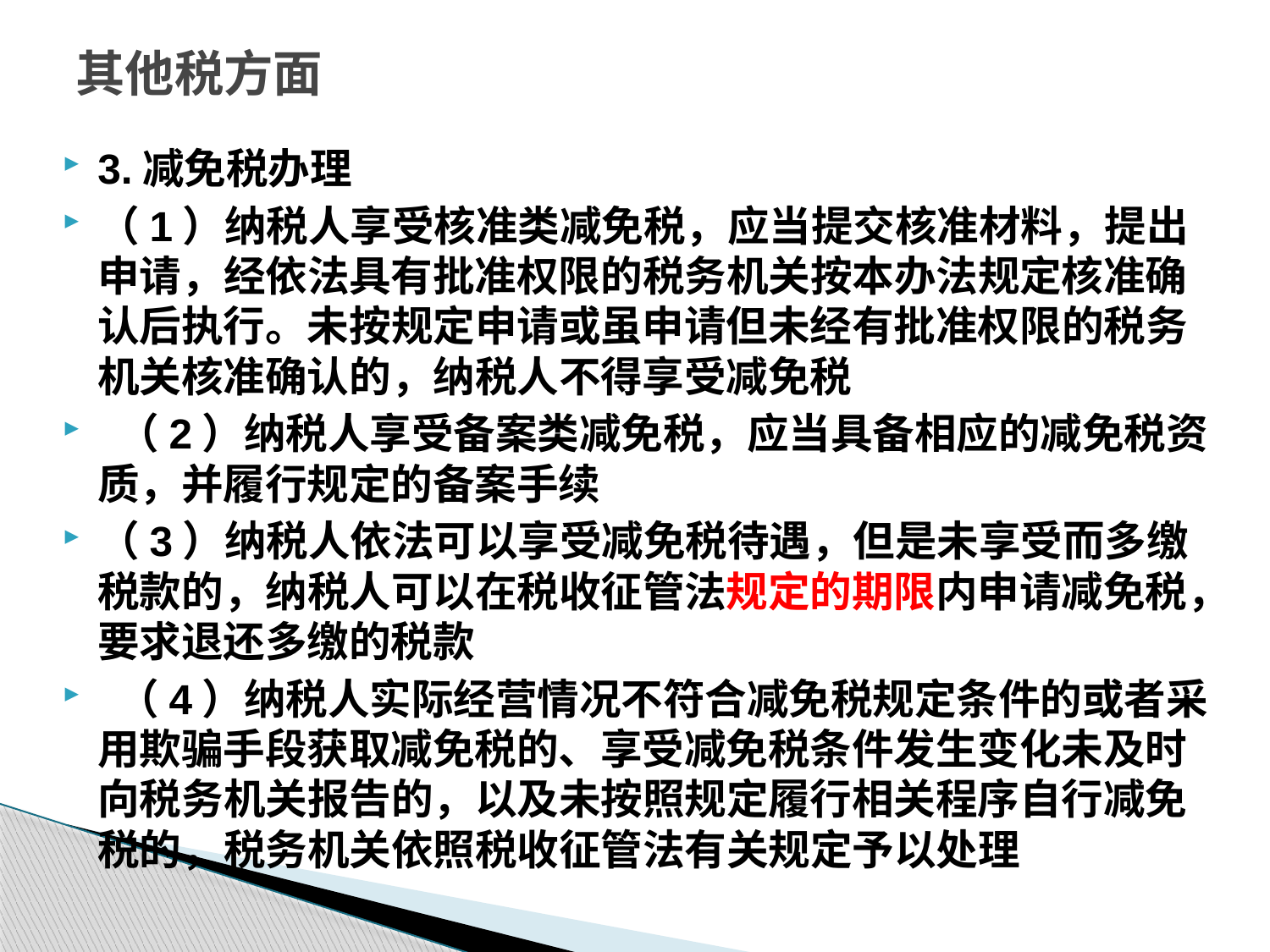

# 其他税方面
3.减免税办理
（1）纳税人享受核准类减免税，应当提交核准材料，提出申请，经依法具有批准权限的税务机关按本办法规定核准确认后执行。未按规定申请或虽申请但未经有批准权限的税务机关核准确认的，纳税人不得享受减免税
 （2）纳税人享受备案类减免税，应当具备相应的减免税资质，并履行规定的备案手续
（3）纳税人依法可以享受减免税待遇，但是未享受而多缴税款的，纳税人可以在税收征管法规定的期限内申请减免税，要求退还多缴的税款
 （4）纳税人实际经营情况不符合减免税规定条件的或者采用欺骗手段获取减免税的、享受减免税条件发生变化未及时向税务机关报告的，以及未按照规定履行相关程序自行减免税的，税务机关依照税收征管法有关规定予以处理